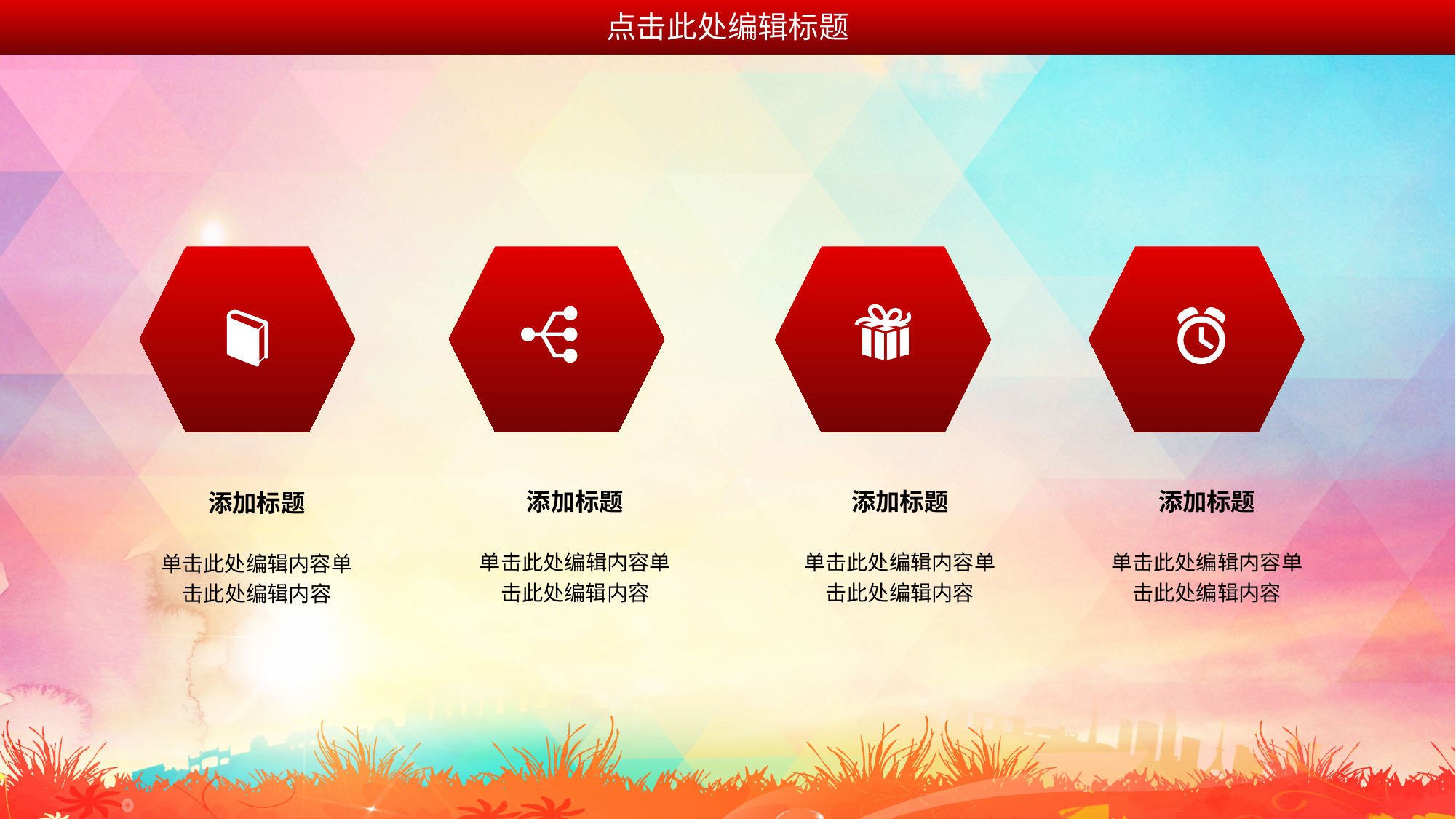

点击此处编辑标题

添加标题
添加标题
添加标题
添加标题
单击此处编辑内容单击此处编辑内容

单击此处编辑内容单击此处编辑内容

单击此处编辑内容单击此处编辑内容

单击此处编辑内容单击此处编辑内容